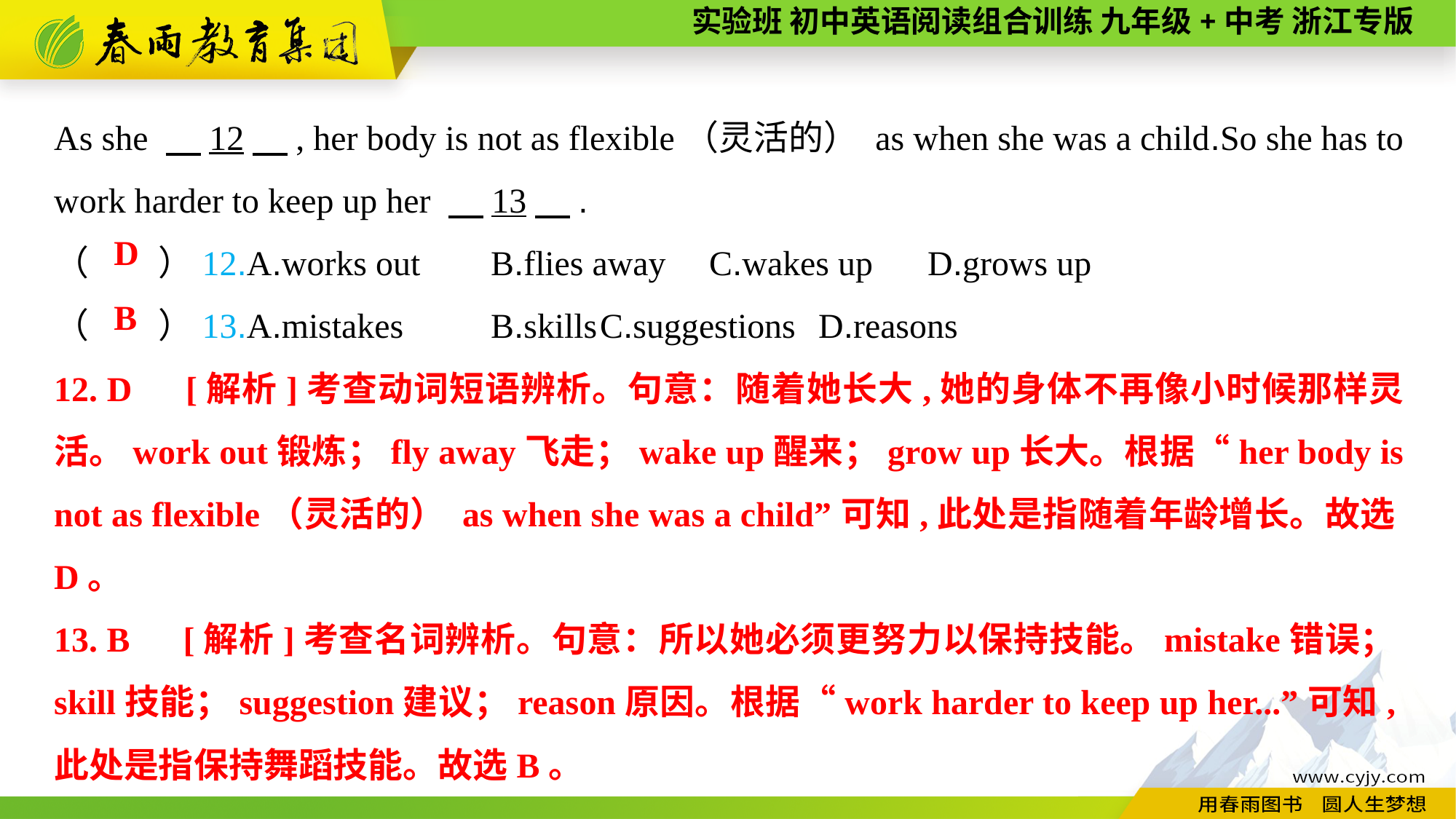

As she 　12　, her body is not as flexible（灵活的） as when she was a child.So she has to work harder to keep up her 　13　.
（　　）12.A.works out	B.flies away	C.wakes up	D.grows up
（　　）13.A.mistakes	B.skills	C.suggestions	D.reasons
D
B
12. D　[解析]考查动词短语辨析。句意：随着她长大,她的身体不再像小时候那样灵活。work out锻炼；fly away飞走；wake up醒来；grow up长大。根据“her body is not as flexible（灵活的） as when she was a child”可知,此处是指随着年龄增长。故选D。
13. B　[解析]考查名词辨析。句意：所以她必须更努力以保持技能。mistake错误；skill技能；suggestion建议；reason原因。根据“work harder to keep up her...”可知,此处是指保持舞蹈技能。故选B。